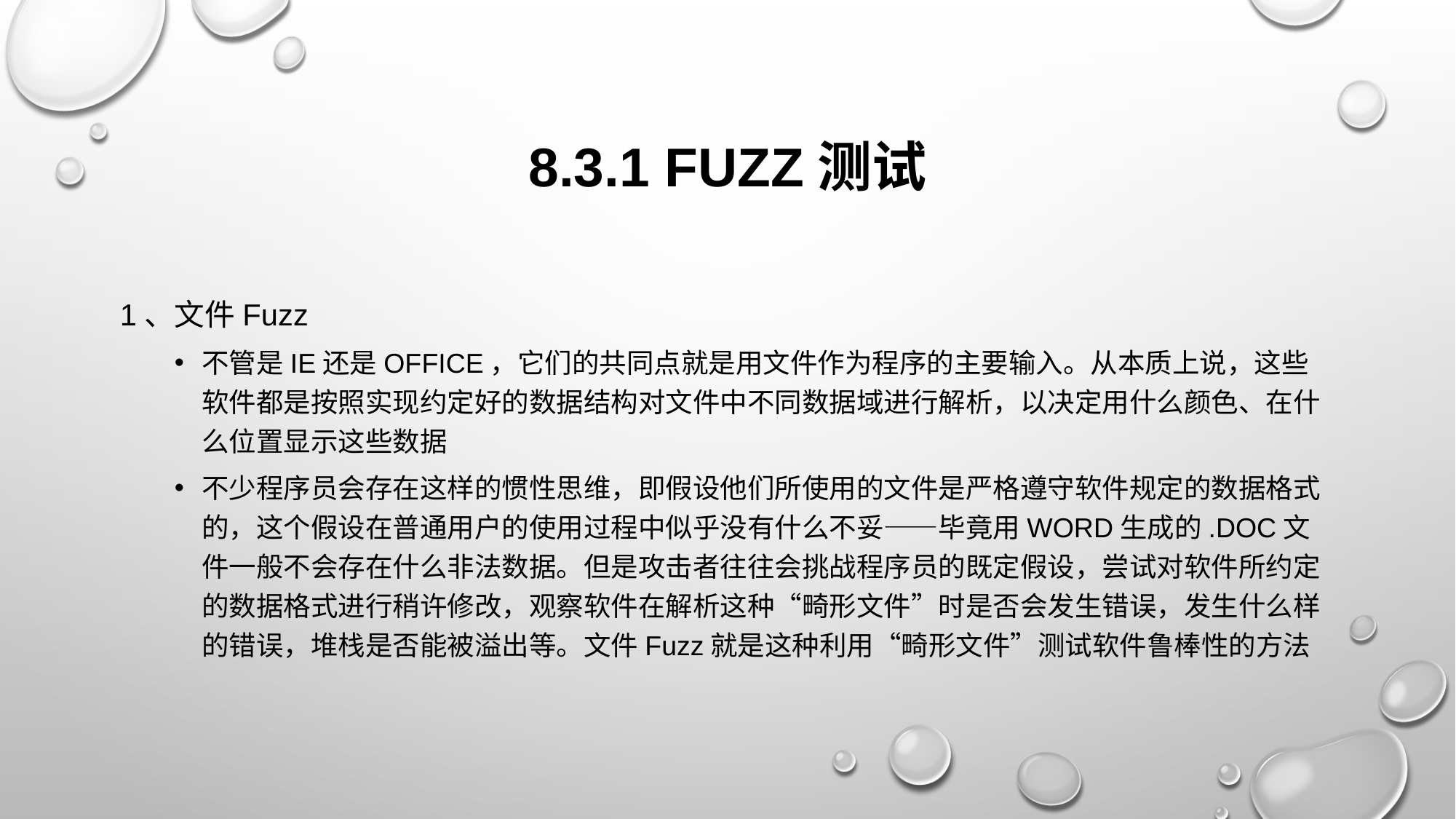

# 8.3.1 Fuzz测试
1、文件Fuzz
不管是IE还是Office，它们的共同点就是用文件作为程序的主要输入。从本质上说，这些软件都是按照实现约定好的数据结构对文件中不同数据域进行解析，以决定用什么颜色、在什么位置显示这些数据
不少程序员会存在这样的惯性思维，即假设他们所使用的文件是严格遵守软件规定的数据格式的，这个假设在普通用户的使用过程中似乎没有什么不妥——毕竟用Word生成的.doc文件一般不会存在什么非法数据。但是攻击者往往会挑战程序员的既定假设，尝试对软件所约定的数据格式进行稍许修改，观察软件在解析这种“畸形文件”时是否会发生错误，发生什么样的错误，堆栈是否能被溢出等。文件Fuzz就是这种利用“畸形文件”测试软件鲁棒性的方法